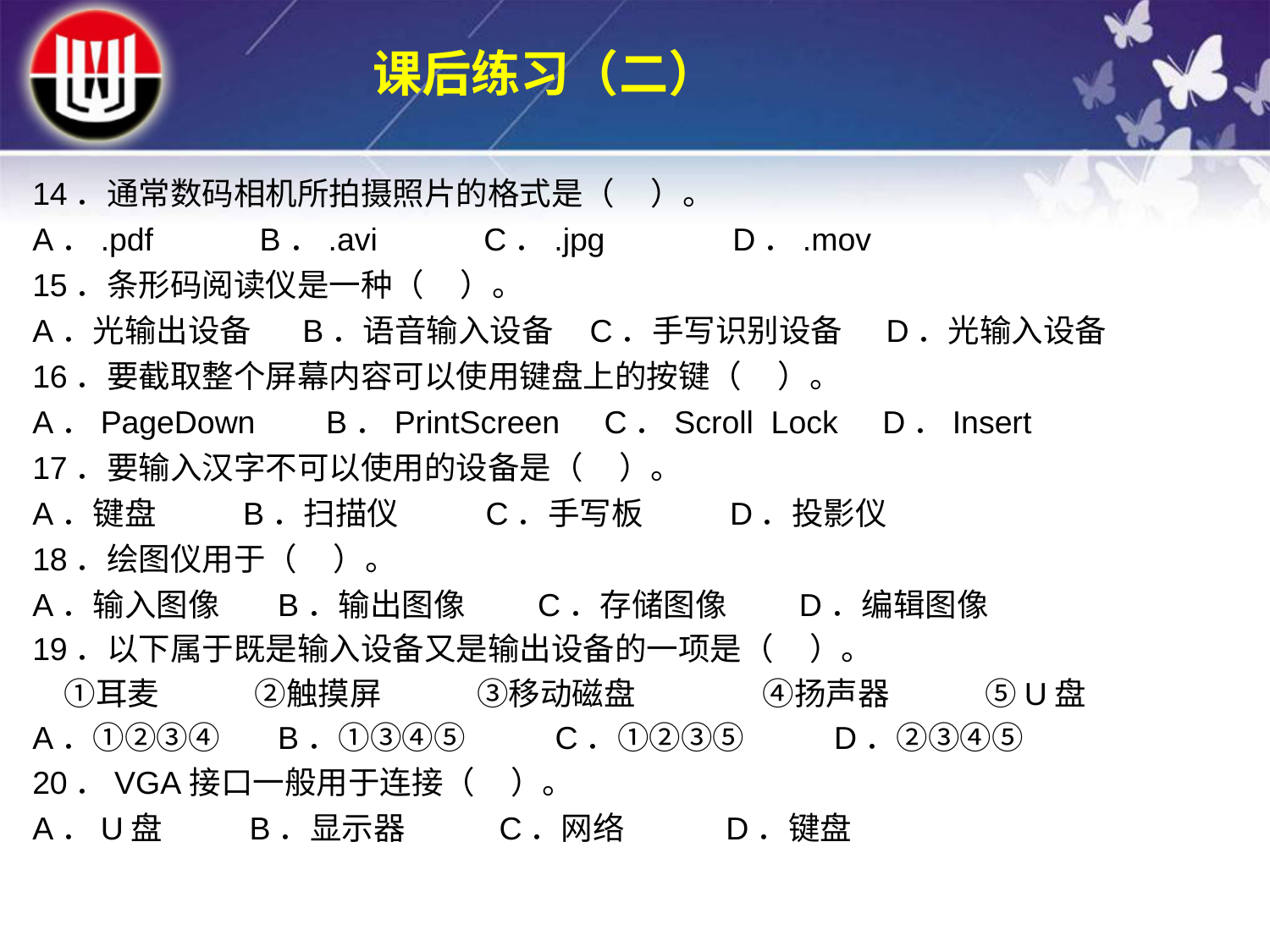

课后练习（二）
14．通常数码相机所拍摄照片的格式是（     ）。
A．.pdf            B．.avi            C．.jpg 　          D．.mov
15．条形码阅读仪是一种（     ）。
A．光输出设备      B．语音输入设备    C．手写识别设备     D．光输入设备
16．要截取整个屏幕内容可以使用键盘上的按键（     ）。
A．PageDown        B．PrintScreen     C．Scroll  Lock     D．Insert
17．要输入汉字不可以使用的设备是（     ）。
A．键盘           B．扫描仪           C．手写板           D．投影仪
18．绘图仪用于（     ）。
A．输入图像       B．输出图像         C．存储图像         D．编辑图像
19．以下属于既是输入设备又是输出设备的一项是（     ）。
　①耳麦　　　②触摸屏　　　③移动磁盘　　　　④扬声器　　　⑤U盘
A．①②③④       B．①③④⑤    　   C．①②③⑤     　  D．②③④⑤
20．VGA接口一般用于连接（     ）。
A．U盘           B．显示器            C．网络             D．键盘